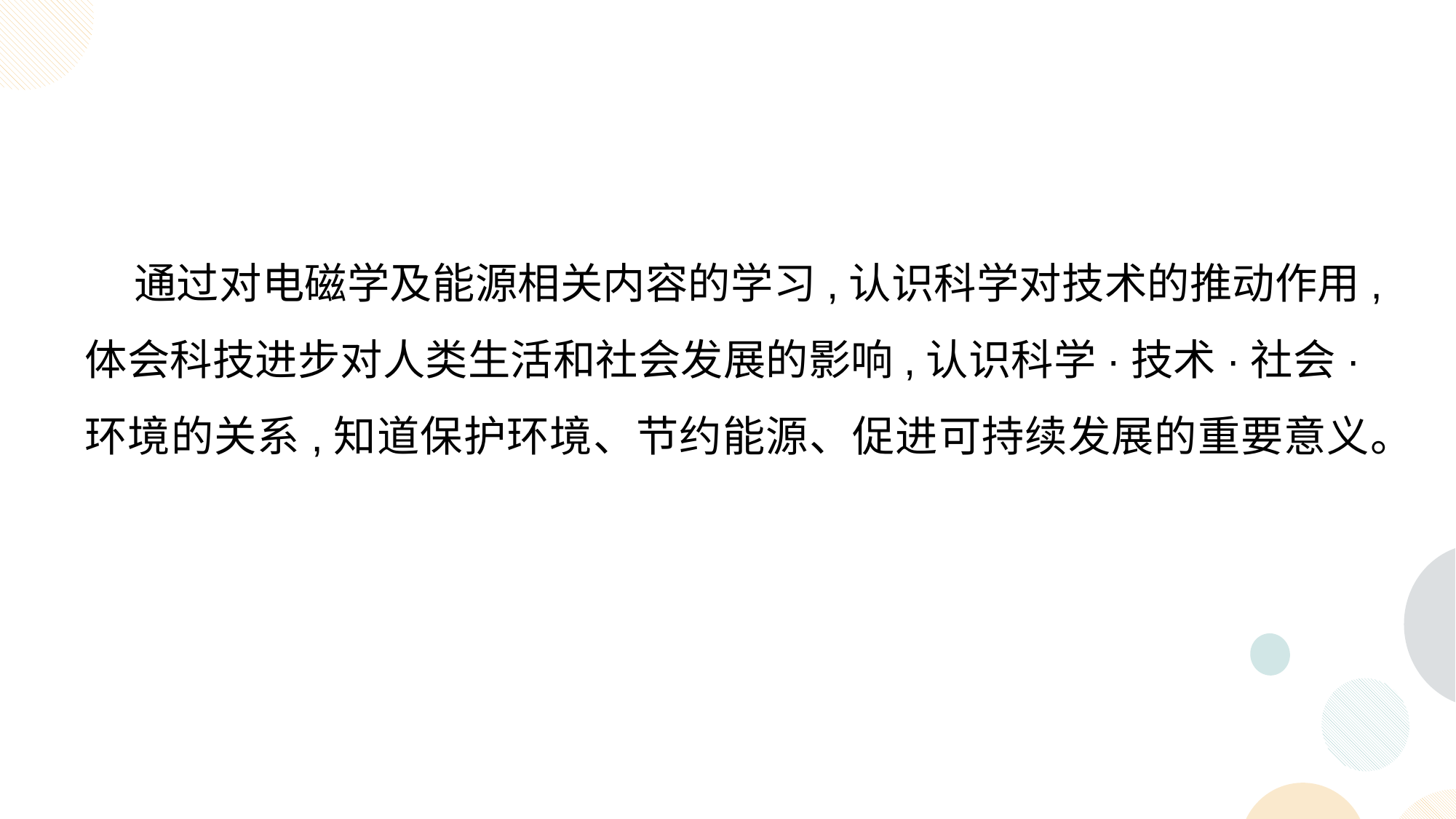

通过对电磁学及能源相关内容的学习,认识科学对技术的推动作用,体会科技进步对人类生活和社会发展的影响,认识科学·技术·社会·环境的关系,知道保护环境、节约能源、促进可持续发展的重要意义。